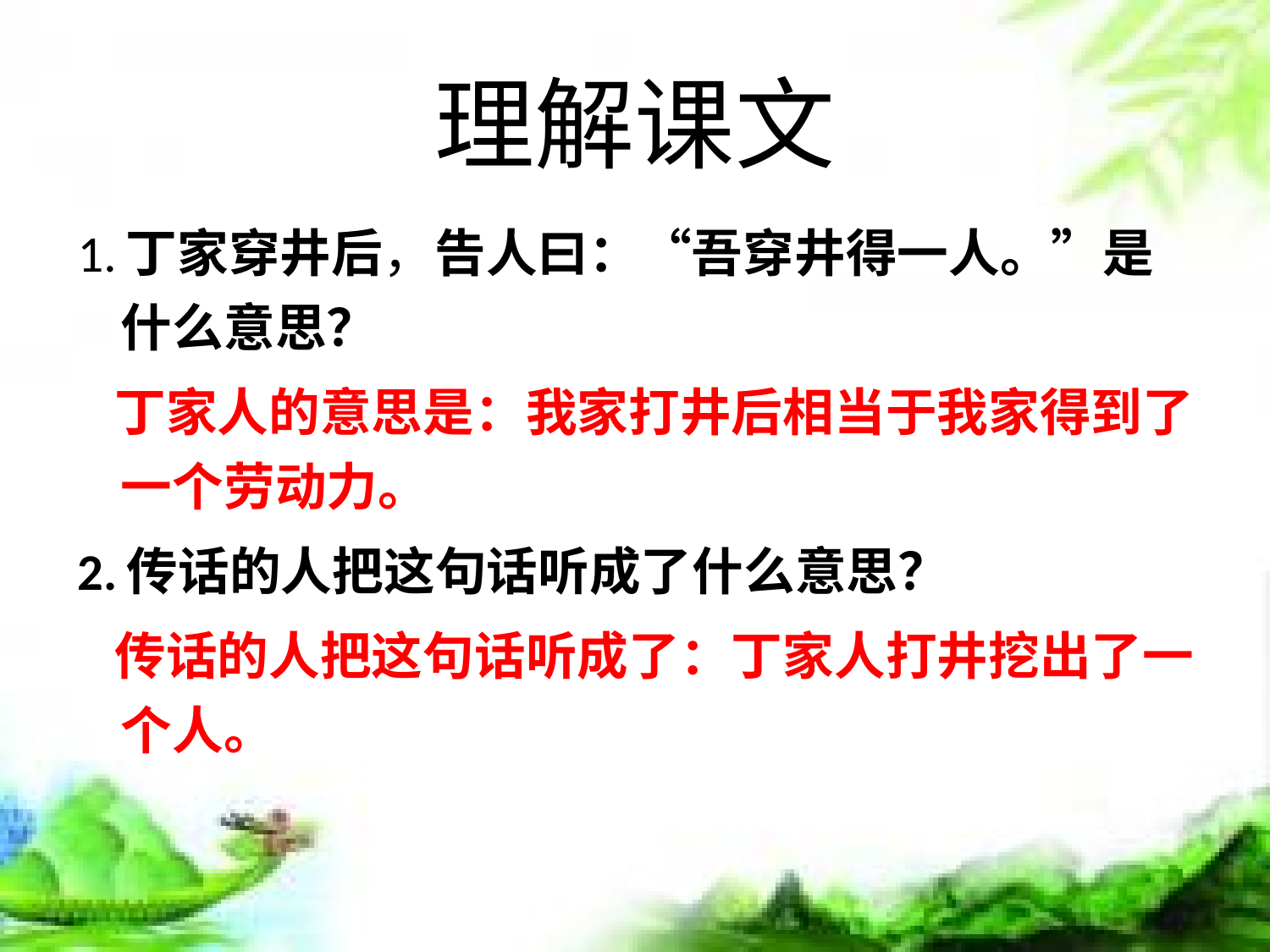

# 理解课文
1.丁家穿井后，告人曰：“吾穿井得一人。”是什么意思？
  丁家人的意思是：我家打井后相当于我家得到了一个劳动力。
2.传话的人把这句话听成了什么意思？
  传话的人把这句话听成了：丁家人打井挖出了一个人。